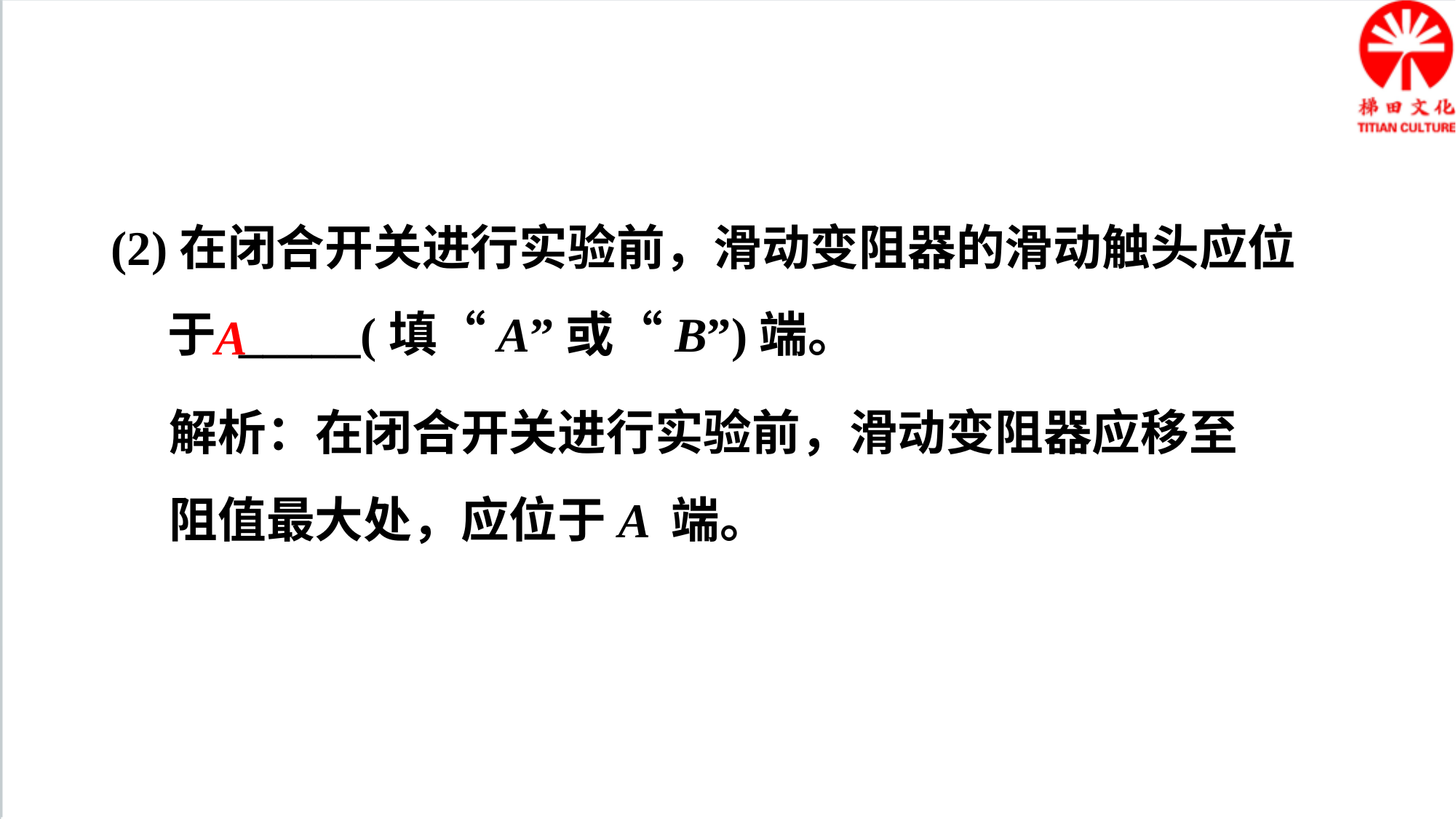

(2)在闭合开关进行实验前，滑动变阻器的滑动触头应位于 _____(填“A”或“B”)端。
A
解析：在闭合开关进行实验前，滑动变阻器应移至阻值最大处，应位于A 端。